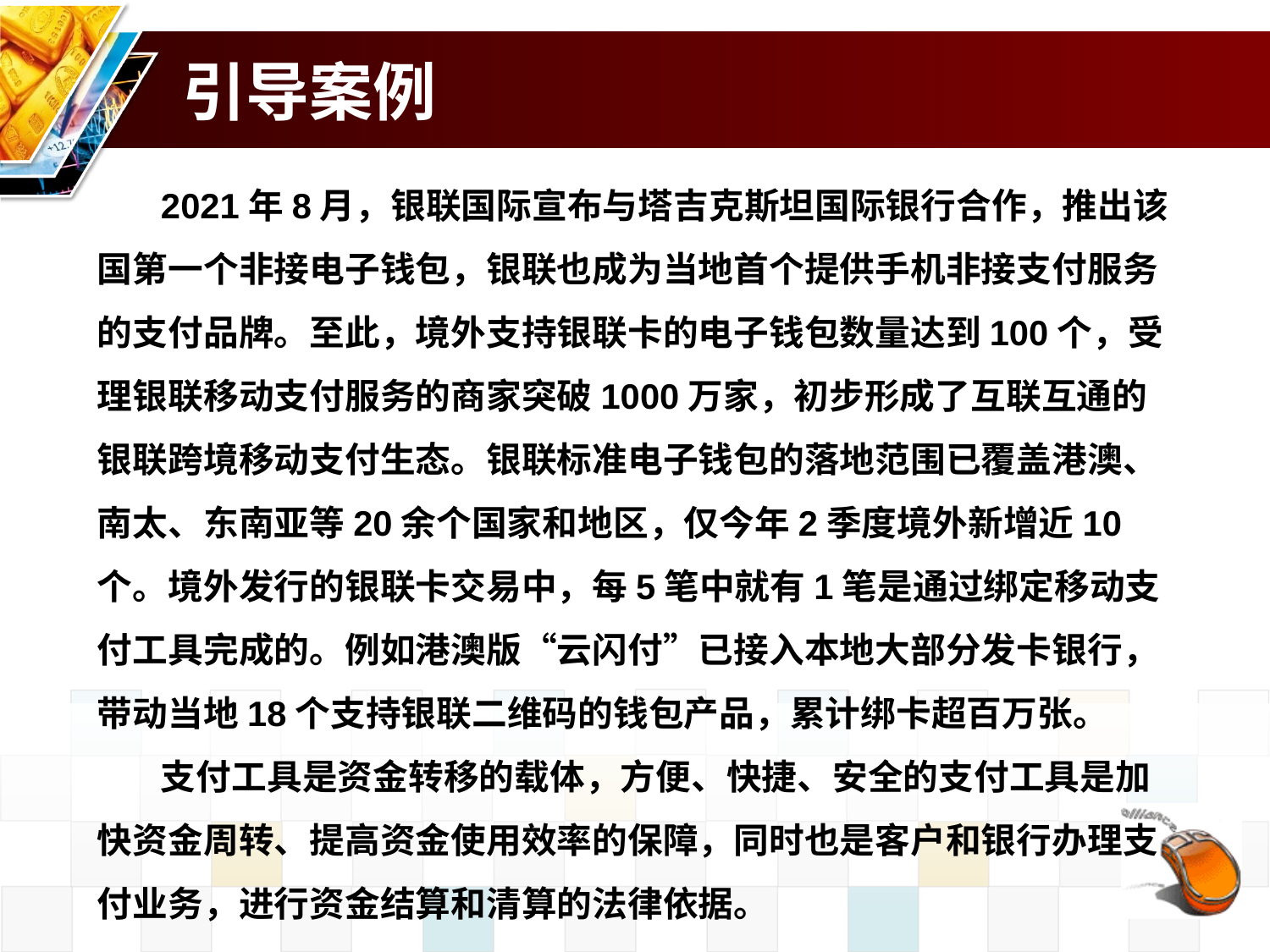

# 引导案例
2021年8月，银联国际宣布与塔吉克斯坦国际银行合作，推出该国第一个非接电子钱包，银联也成为当地首个提供手机非接支付服务的支付品牌。至此，境外支持银联卡的电子钱包数量达到100个，受理银联移动支付服务的商家突破1000万家，初步形成了互联互通的银联跨境移动支付生态。银联标准电子钱包的落地范围已覆盖港澳、南太、东南亚等20余个国家和地区，仅今年2季度境外新增近10个。境外发行的银联卡交易中，每5笔中就有1笔是通过绑定移动支付工具完成的。例如港澳版“云闪付”已接入本地大部分发卡银行，带动当地18个支持银联二维码的钱包产品，累计绑卡超百万张。
支付工具是资金转移的载体，方便、快捷、安全的支付工具是加快资金周转、提高资金使用效率的保障，同时也是客户和银行办理支付业务，进行资金结算和清算的法律依据。